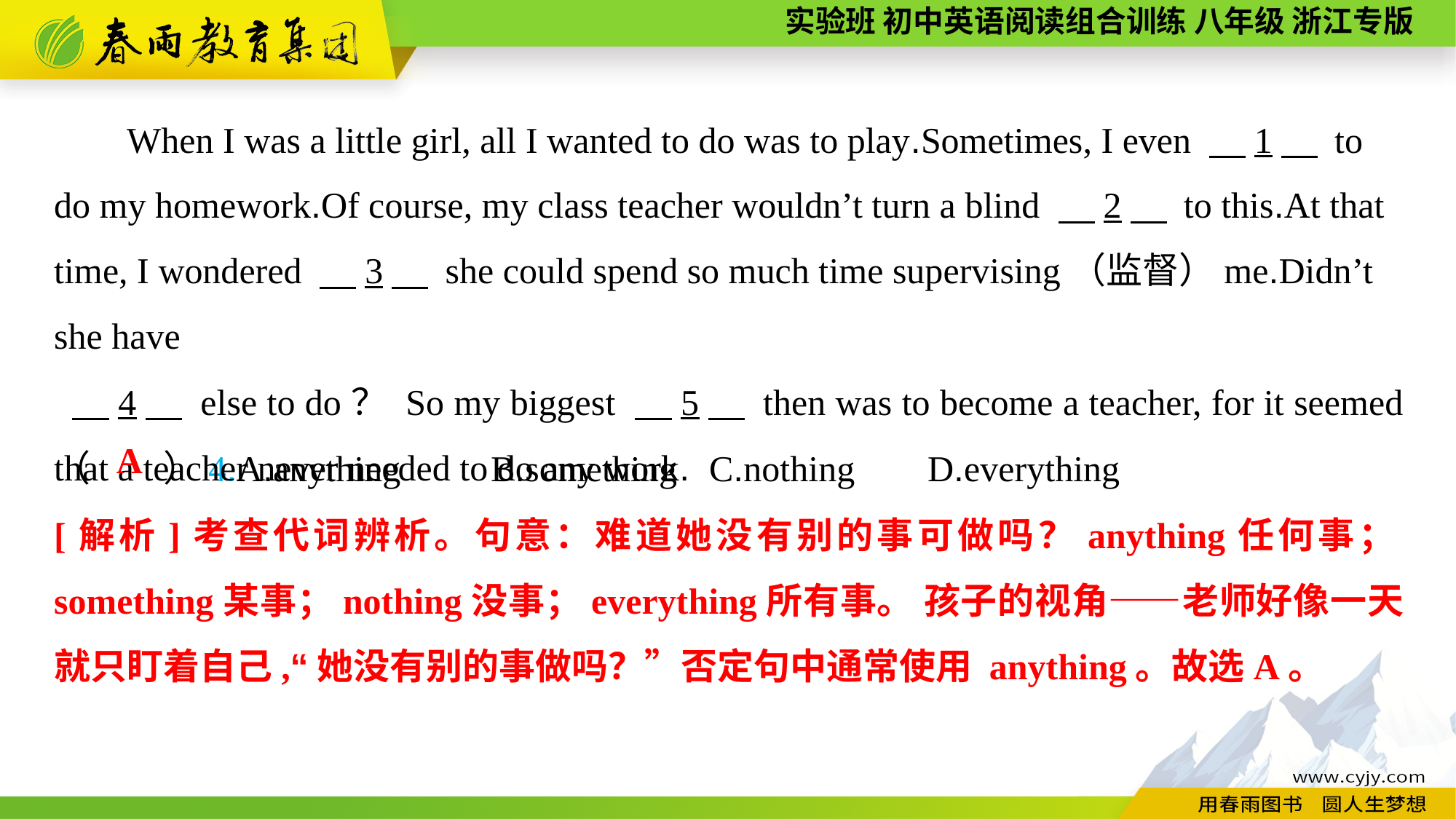

When I was a little girl, all I wanted to do was to play.Sometimes, I even 　1　 to do my homework.Of course, my class teacher wouldn’t turn a blind 　2　 to this.At that time, I wondered 　3　 she could spend so much time supervising（监督）me.Didn’t she have
 　4　 else to do？ So my biggest 　5　 then was to become a teacher, for it seemed that a teacher never needed to do any work.
（　　）4.A.anything	B.something	C.nothing	D.everything
A
[解析]考查代词辨析。句意：难道她没有别的事可做吗？anything任何事；something某事；nothing没事；everything所有事。 孩子的视角——老师好像一天就只盯着自己,“她没有别的事做吗？”否定句中通常使用 anything。故选A。